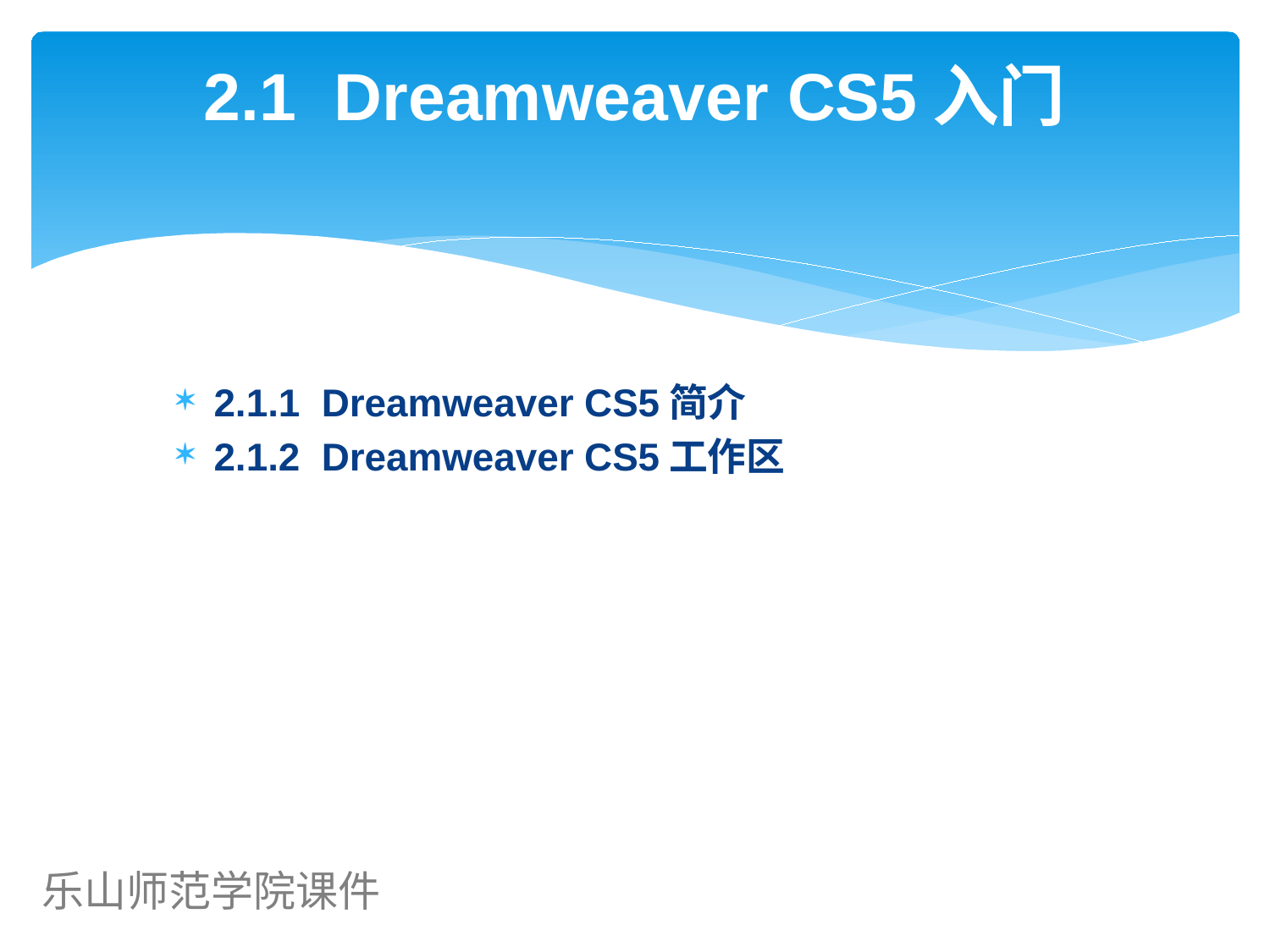

# 2.1  Dreamweaver CS5入门
2.1.1  Dreamweaver CS5简介
2.1.2  Dreamweaver CS5工作区